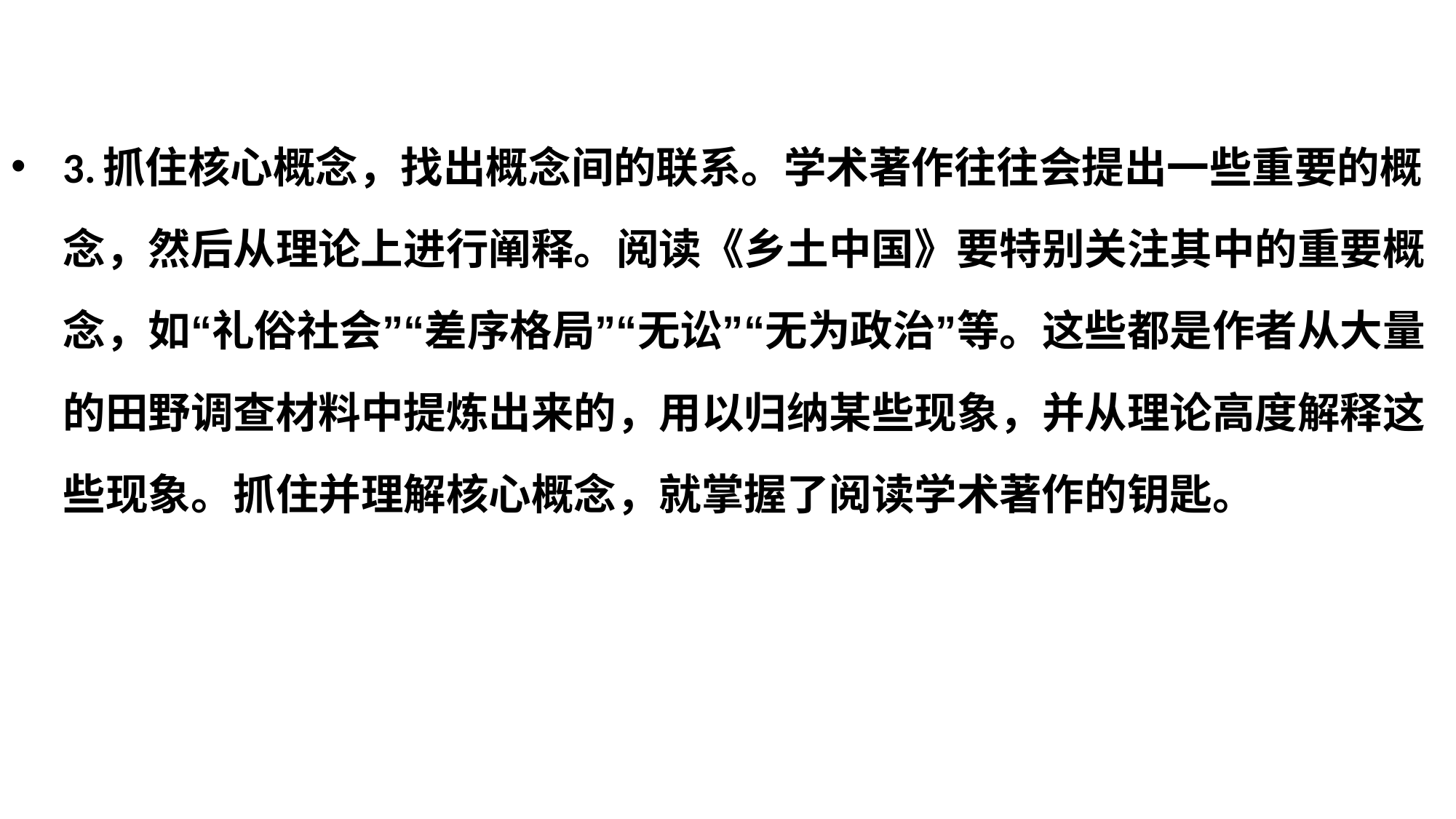

3.抓住核心概念，找出概念间的联系。学术著作往往会提出一些重要的概念，然后从理论上进行阐释。阅读《乡土中国》要特别关注其中的重要概念，如“礼俗社会”“差序格局”“无讼”“无为政治”等。这些都是作者从大量的田野调查材料中提炼出来的，用以归纳某些现象，并从理论高度解释这些现象。抓住并理解核心概念，就掌握了阅读学术著作的钥匙。